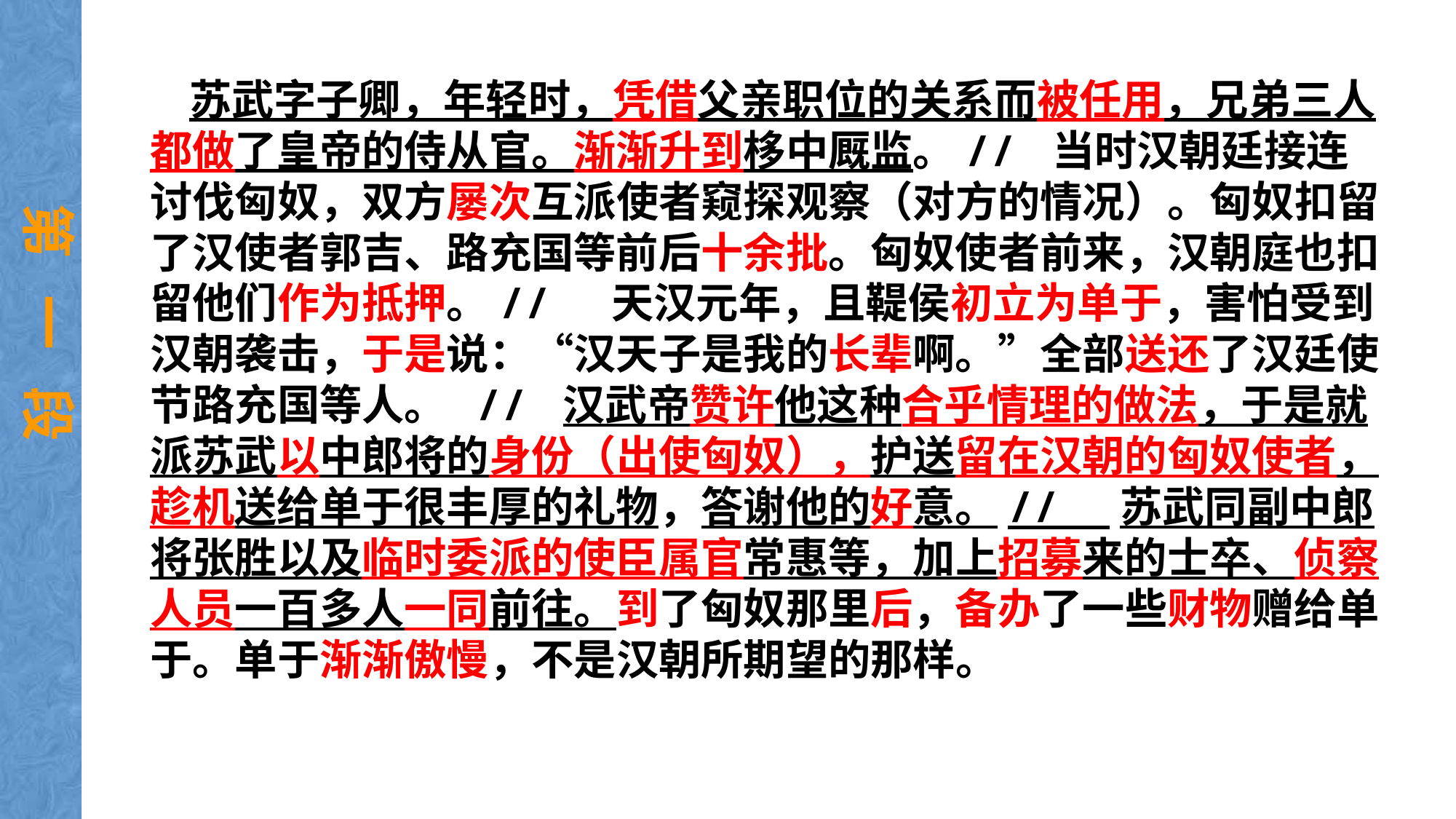

苏武字子卿，年轻时，凭借父亲职位的关系而被任用，兄弟三人都做了皇帝的侍从官。渐渐升到栘中厩监。// 当时汉朝廷接连讨伐匈奴，双方屡次互派使者窥探观察（对方的情况）。匈奴扣留了汉使者郭吉、路充国等前后十余批。匈奴使者前来，汉朝庭也扣留他们作为抵押。//  天汉元年，且鞮侯初立为单于，害怕受到汉朝袭击，于是说：“汉天子是我的长辈啊。”全部送还了汉廷使节路充国等人。  // 汉武帝赞许他这种合乎情理的做法，于是就派苏武以中郎将的身份（出使匈奴），护送留在汉朝的匈奴使者，趁机送给单于很丰厚的礼物，答谢他的好意。//  苏武同副中郎将张胜以及临时委派的使臣属官常惠等，加上招募来的士卒、侦察人员一百多人一同前往。到了匈奴那里后，备办了一些财物赠给单于。单于渐渐傲慢，不是汉朝所期望的那样。
第   一   段
第   一   段